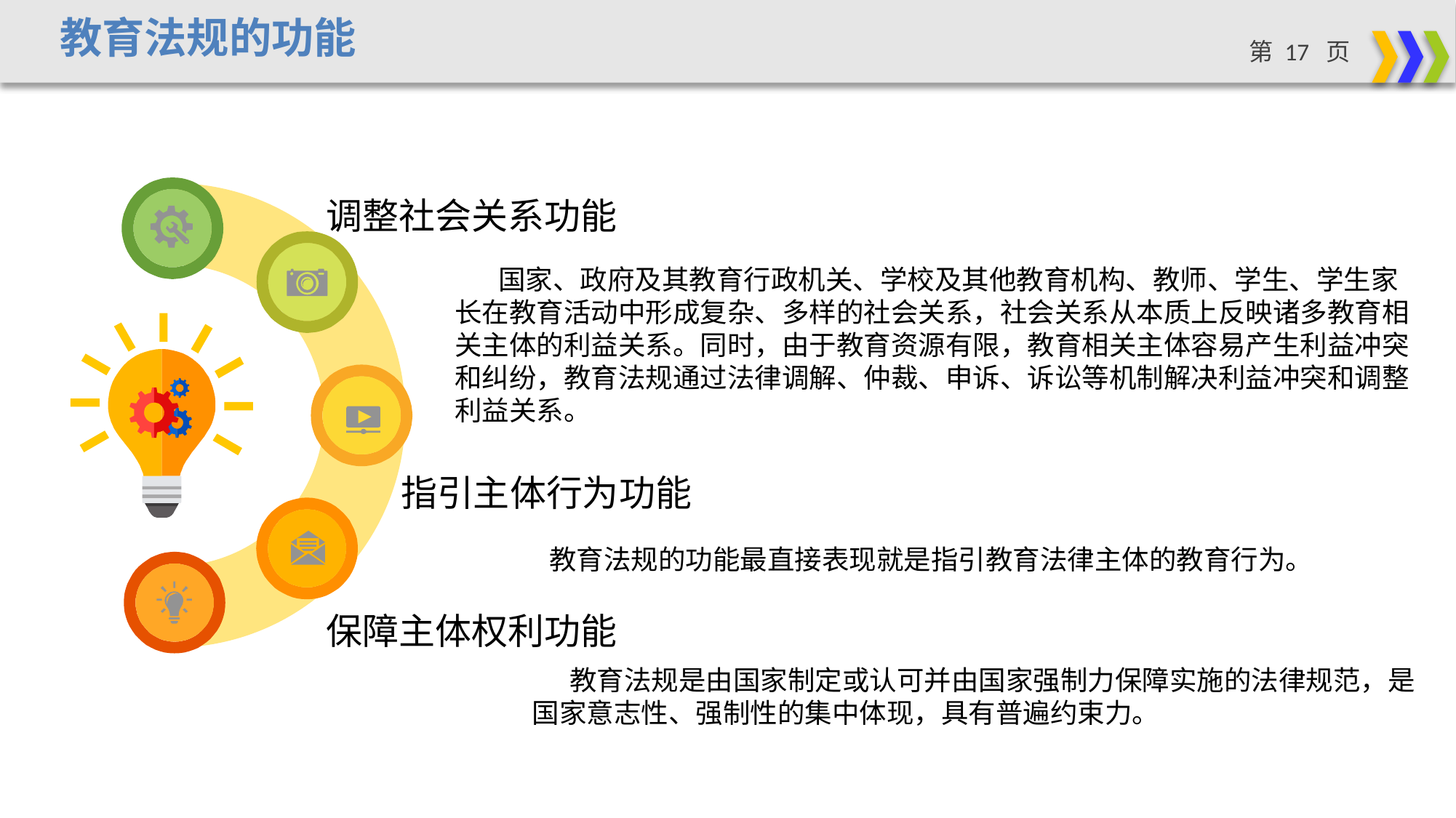

教育法规的功能

调整社会关系功能

      国家、政府及其教育行政机关、学校及其他教育机构、教师、学生、学生家长在教育活动中形成复杂、多样的社会关系，社会关系从本质上反映诸多教育相关主体的利益关系。同时，由于教育资源有限，教育相关主体容易产生利益冲突和纠纷，教育法规通过法律调解、仲裁、申诉、诉讼等机制解决利益冲突和调整利益关系。

指引主体行为功能

教育法规的功能最直接表现就是指引教育法律主体的教育行为。

保障主体权利功能

     教育法规是由国家制定或认可并由国家强制力保障实施的法律规范，是国家意志性、强制性的集中体现，具有普遍约束力。